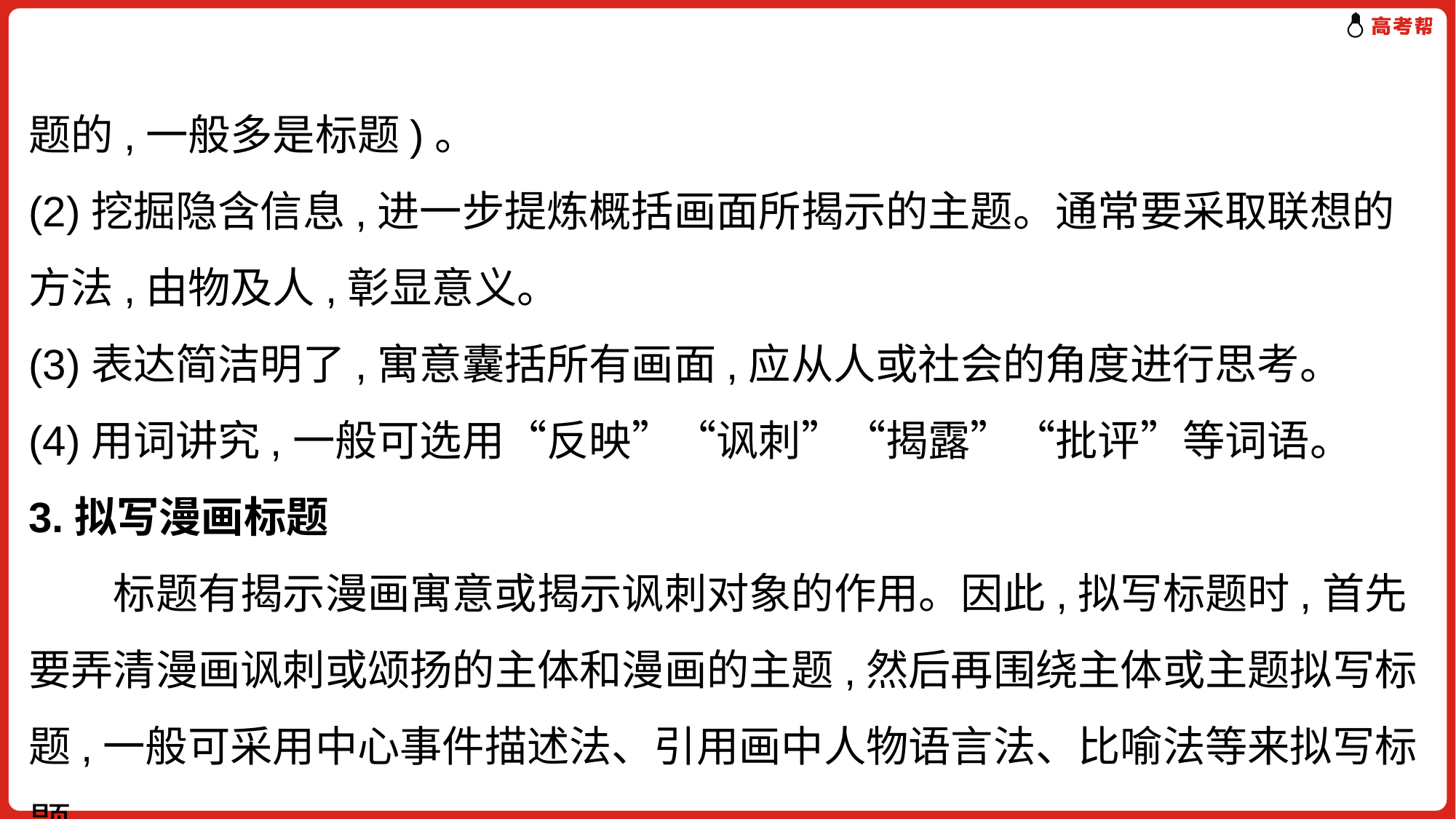

题的,一般多是标题)。
(2)挖掘隐含信息,进一步提炼概括画面所揭示的主题。通常要采取联想的方法,由物及人,彰显意义。
(3)表达简洁明了,寓意囊括所有画面,应从人或社会的角度进行思考。
(4)用词讲究,一般可选用“反映”“讽刺”“揭露”“批评”等词语。
3.拟写漫画标题
　　标题有揭示漫画寓意或揭示讽刺对象的作用。因此,拟写标题时,首先要弄清漫画讽刺或颂扬的主体和漫画的主题,然后再围绕主体或主题拟写标题,一般可采用中心事件描述法、引用画中人物语言法、比喻法等来拟写标题。